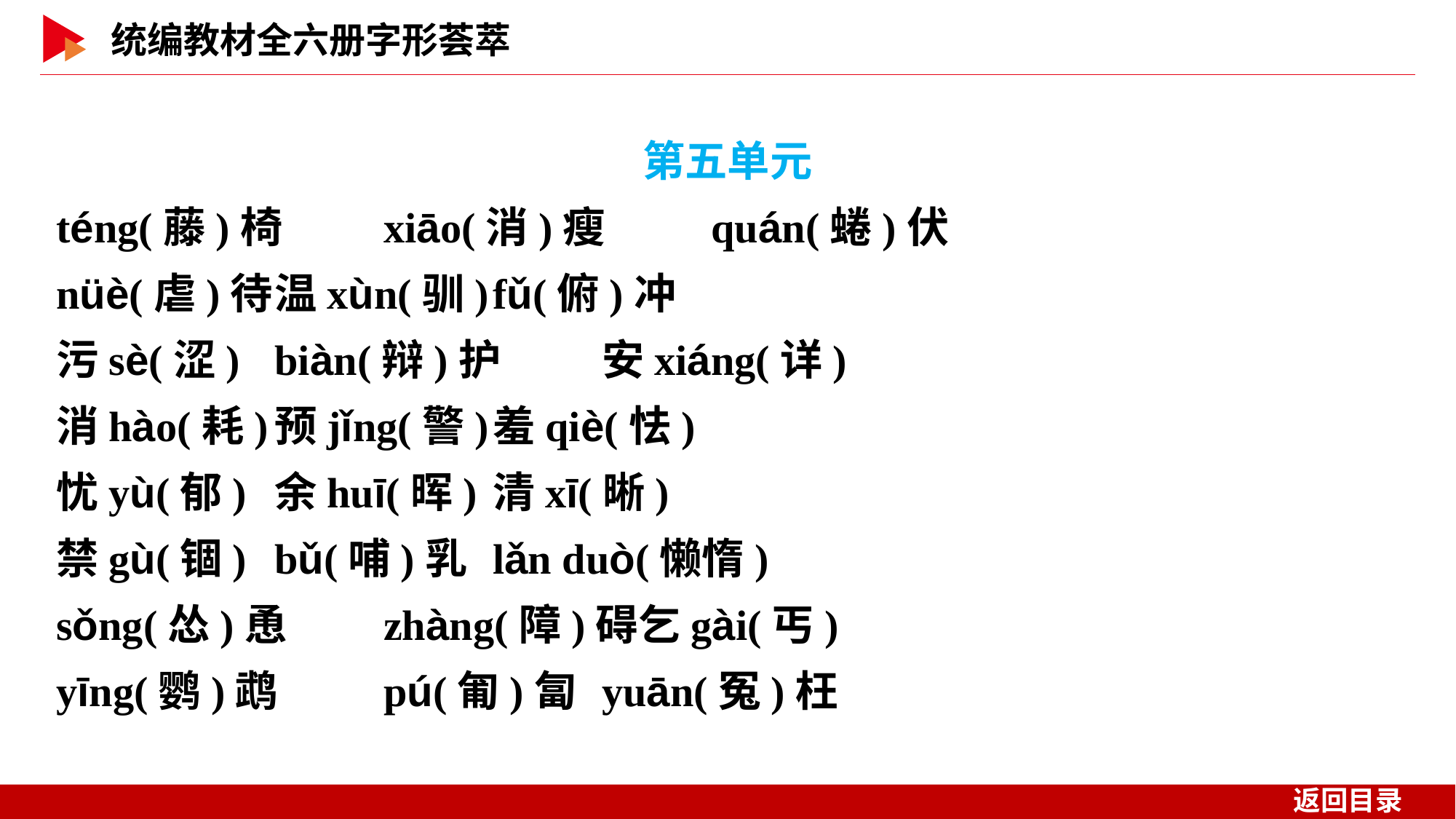

第五单元
téng(藤)椅	xiāo(消)瘦	quán(蜷)伏
nüè(虐)待	温xùn(驯)	fǔ(俯)冲
污sè(涩)	biàn(辩)护	安xiáng(详)
消hào(耗)	预jǐng(警)	羞qiè(怯)
忧yù(郁)	余huī(晖)	清xī(晰)
禁gù(锢)	bǔ(哺)乳	lǎn duò(懒惰)
sǒng(怂)恿	zhàng(障)碍乞gài(丐)
yīng(鹦)鹉	pú(匍)匐	yuān(冤)枉